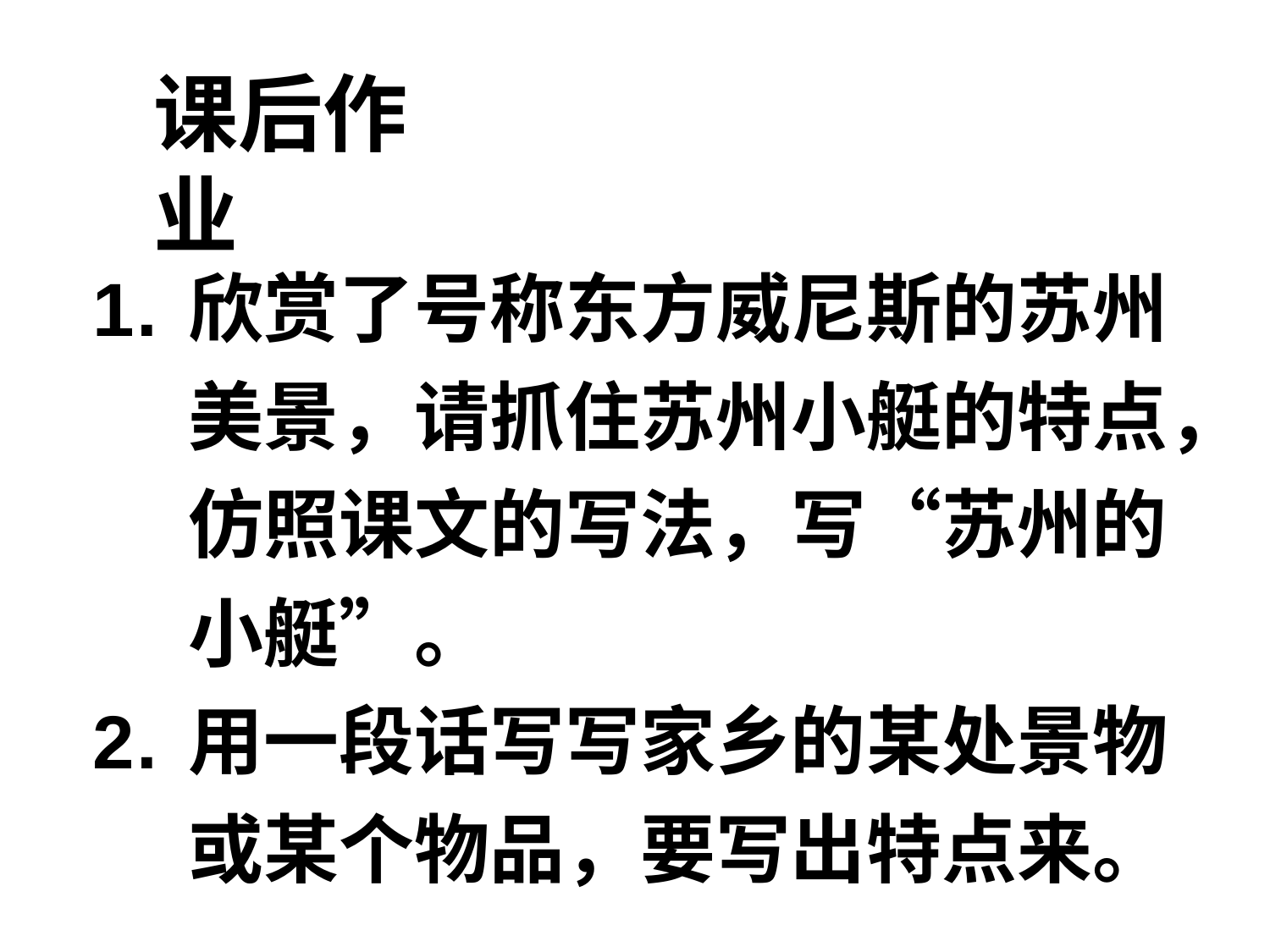

课后作业
欣赏了号称东方威尼斯的苏州美景，请抓住苏州小艇的特点，仿照课文的写法，写“苏州的小艇”。
用一段话写写家乡的某处景物或某个物品，要写出特点来。